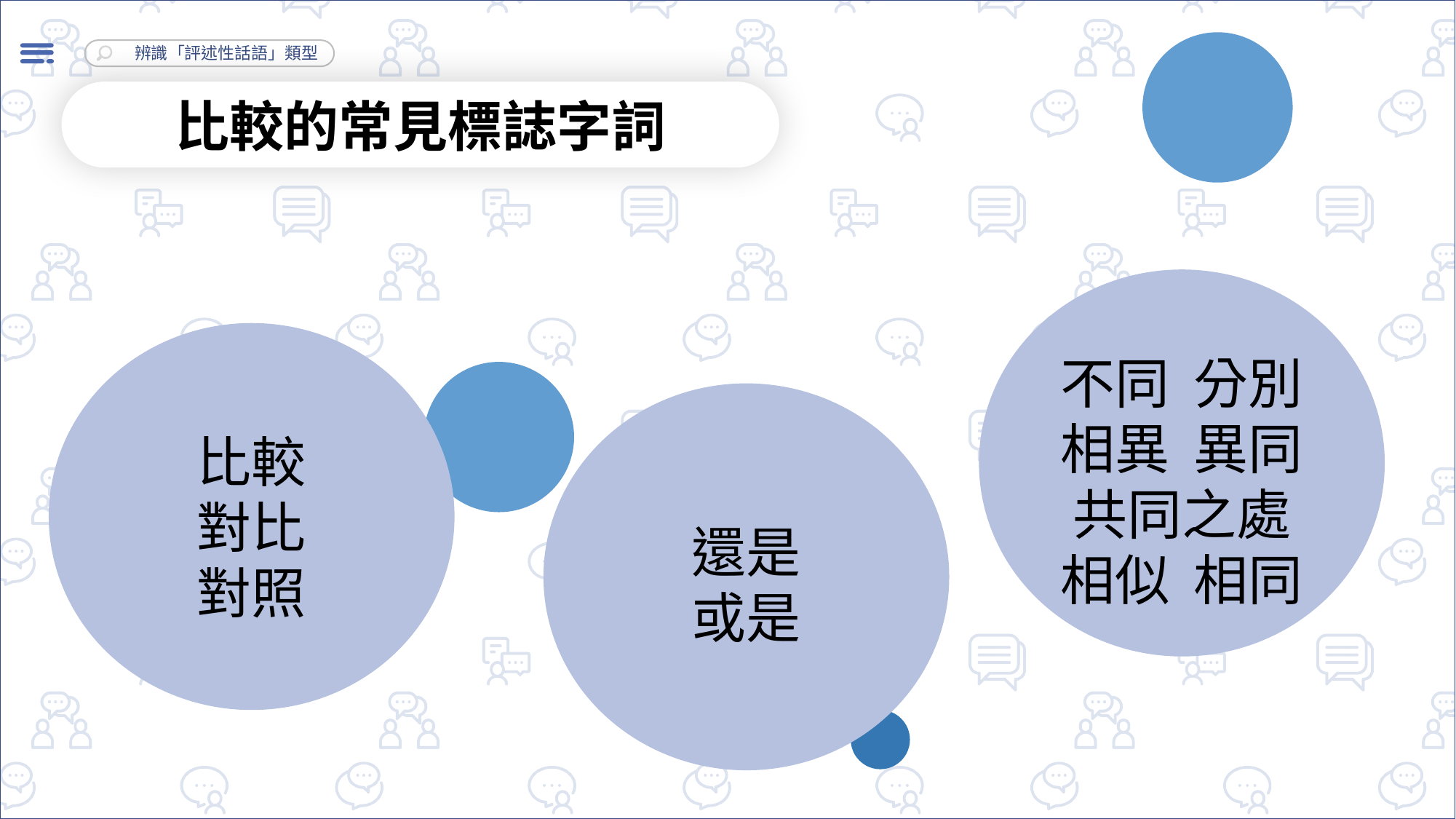

比較的常見標誌字詞

不同  分別
相異  異同
共同之處
相似  相同

比較
對比
對照

還是
或是